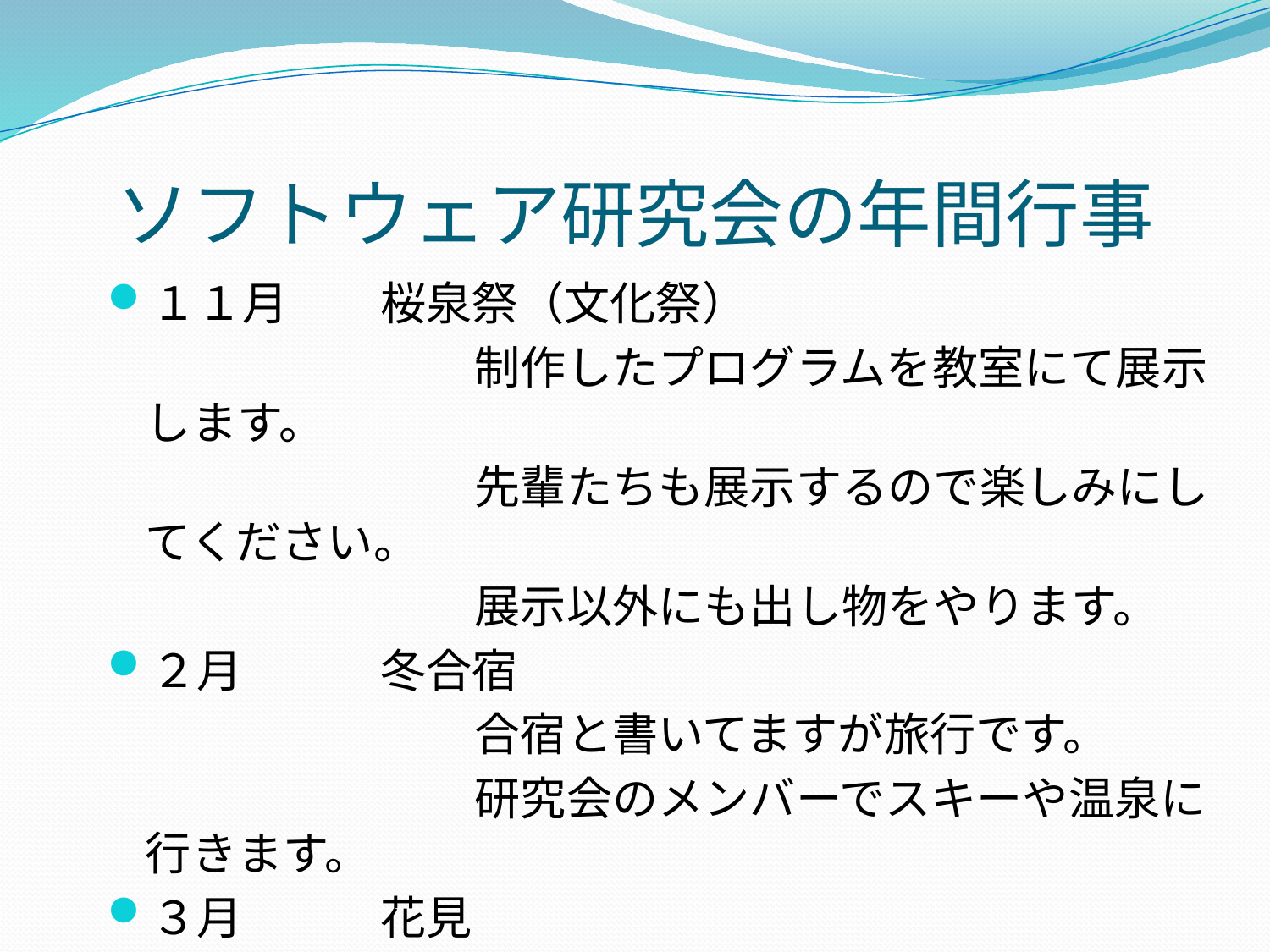

# ソフトウェア研究会の年間行事
１１月　　桜泉祭（文化祭）
　　　　　　　　制作したプログラムを教室にて展示します。
　　　　　　　　先輩たちも展示するので楽しみにしてください。
　　　　　　　　展示以外にも出し物をやります。
２月　　　冬合宿
　　　　　　　　合宿と書いてますが旅行です。
　　　　　　　　研究会のメンバーでスキーや温泉に行きます。
３月　　　花見
　　　　　　　　花見です。